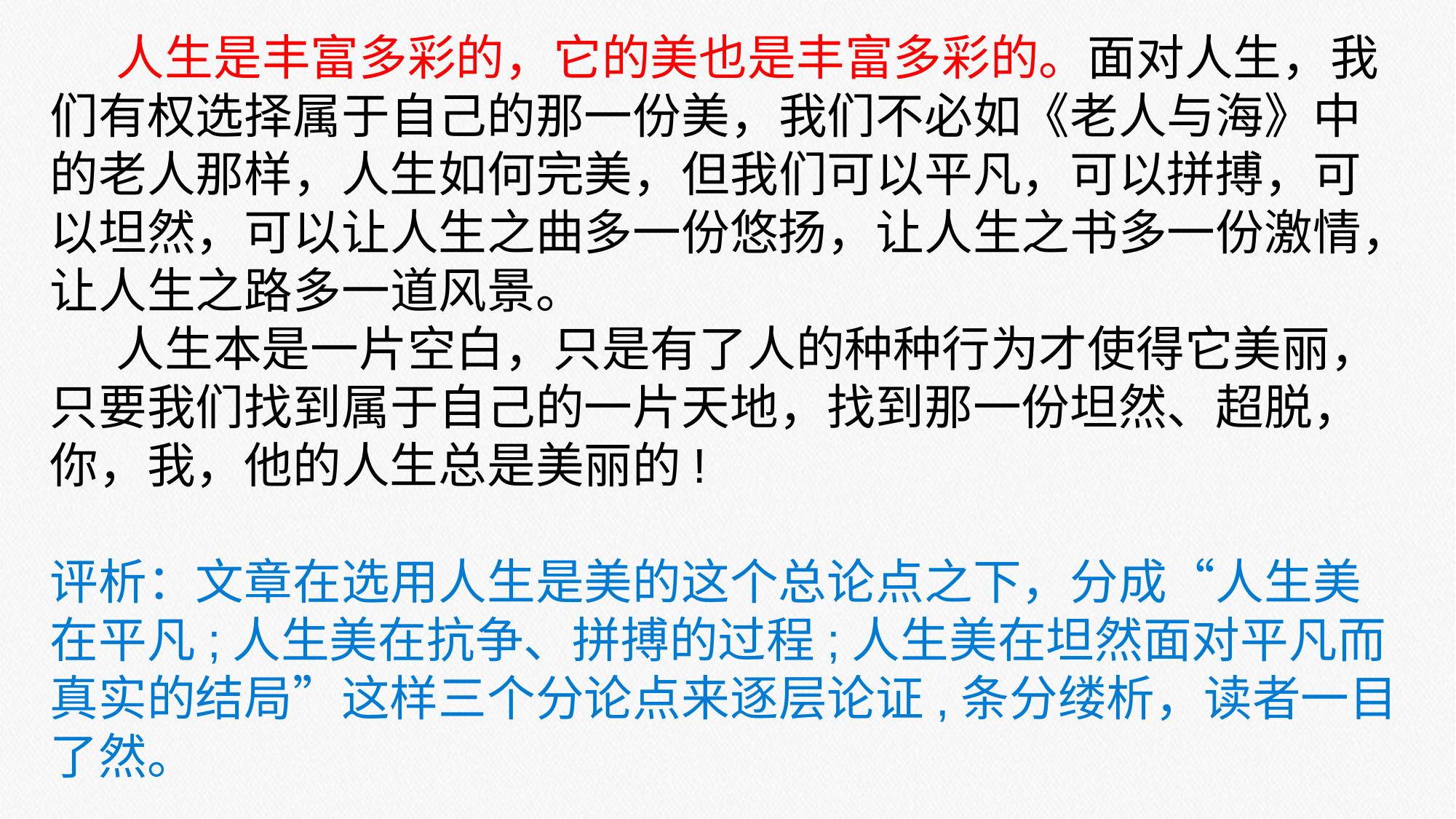

人生是丰富多彩的，它的美也是丰富多彩的。面对人生，我们有权选择属于自己的那一份美，我们不必如《老人与海》中的老人那样，人生如何完美，但我们可以平凡，可以拼搏，可以坦然，可以让人生之曲多一份悠扬，让人生之书多一份激情，让人生之路多一道风景。
     人生本是一片空白，只是有了人的种种行为才使得它美丽，只要我们找到属于自己的一片天地，找到那一份坦然、超脱，你，我，他的人生总是美丽的!

评析：文章在选用人生是美的这个总论点之下，分成“人生美在平凡;人生美在抗争、拼搏的过程;人生美在坦然面对平凡而真实的结局”这样三个分论点来逐层论证,条分缕析，读者一目了然。